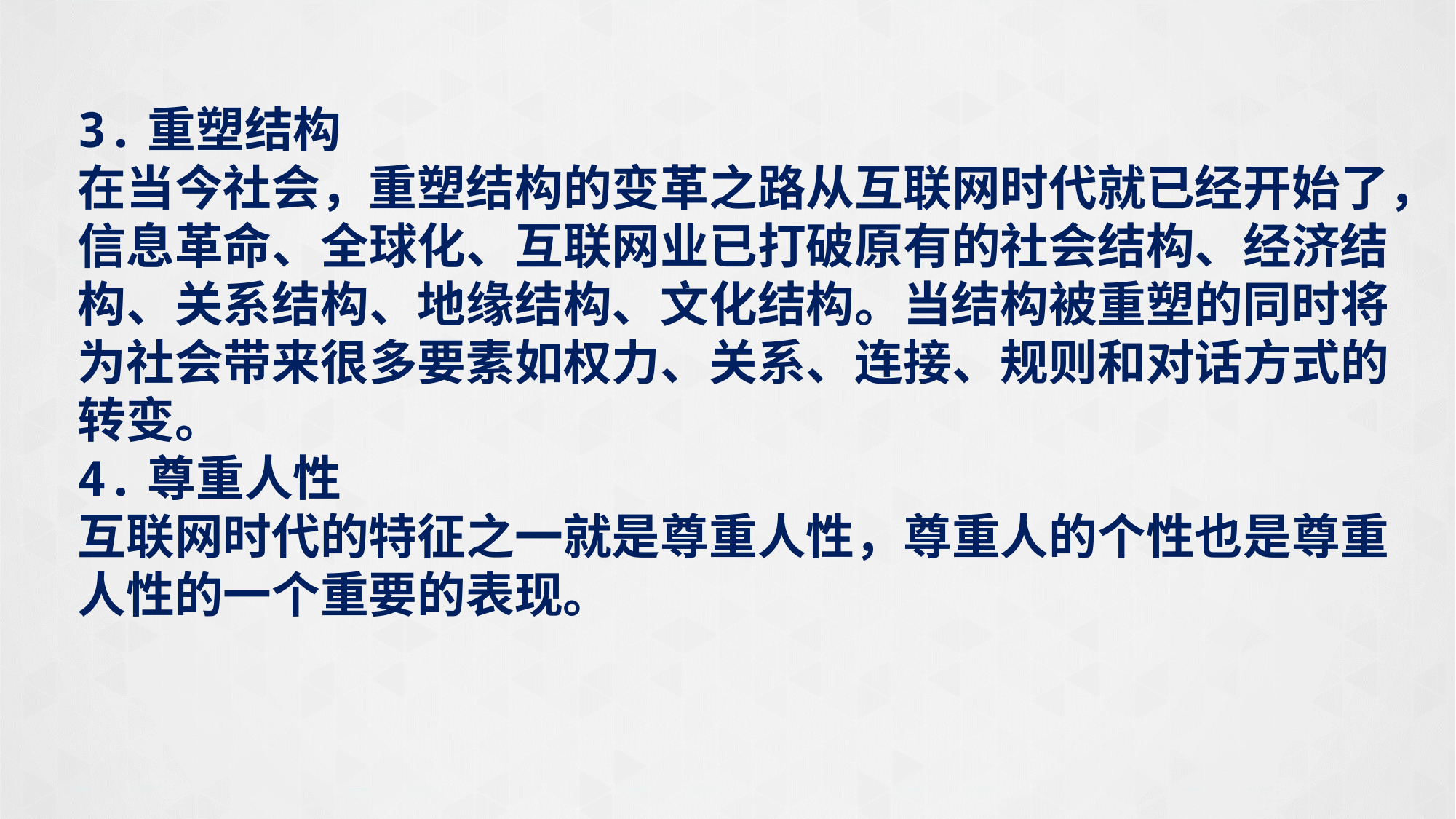

3.重塑结构
在当今社会，重塑结构的变革之路从互联网时代就已经开始了，信息革命、全球化、互联网业已打破原有的社会结构、经济结构、关系结构、地缘结构、文化结构。当结构被重塑的同时将为社会带来很多要素如权力、关系、连接、规则和对话方式的转变。
4.尊重人性
互联网时代的特征之一就是尊重人性，尊重人的个性也是尊重人性的一个重要的表现。